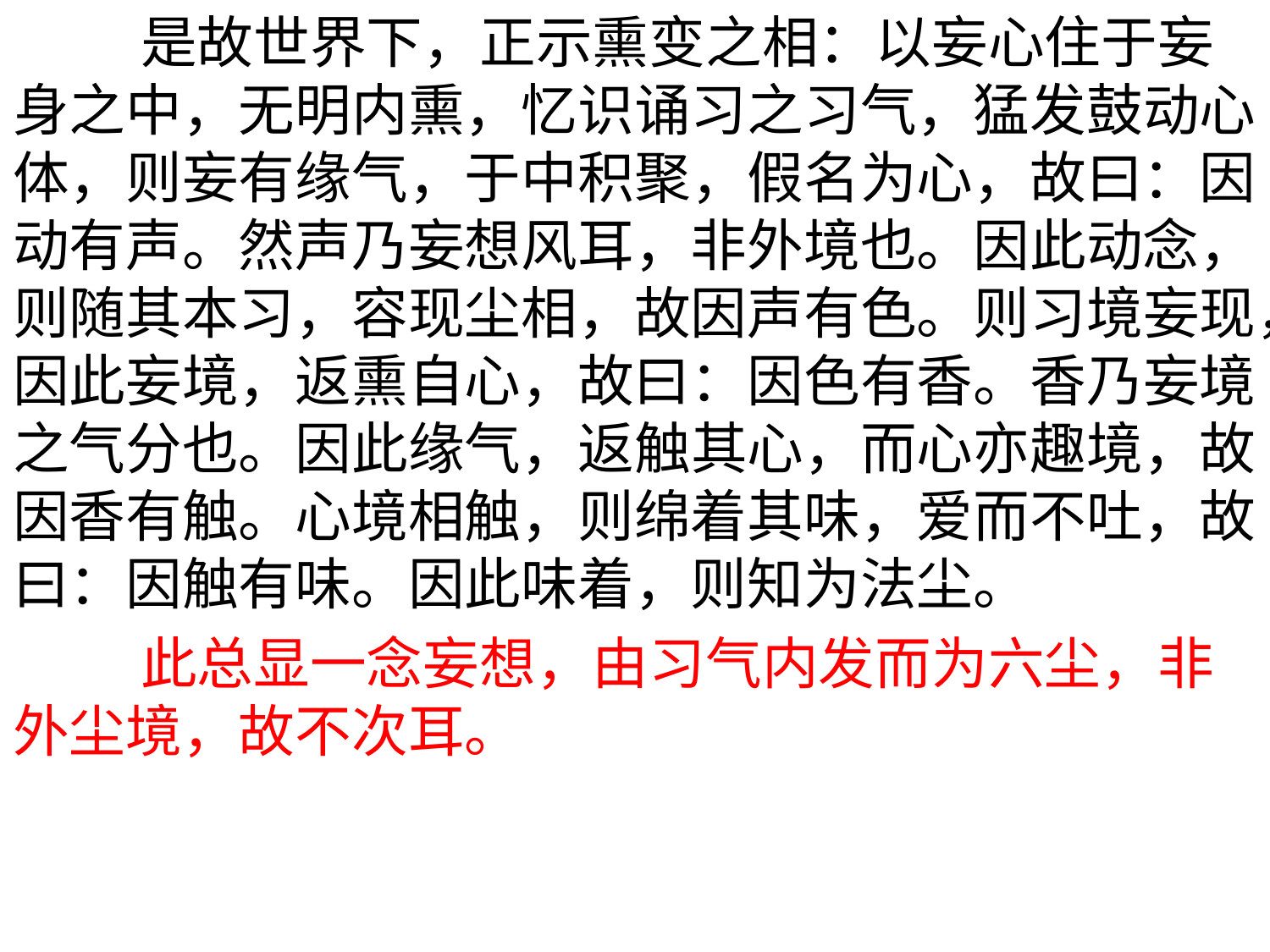

是故世界下，正示熏变之相：以妄心住于妄身之中，无明内熏，忆识诵习之习气，猛发鼓动心体，则妄有缘气，于中积聚，假名为心，故曰：因动有声。然声乃妄想风耳，非外境也。因此动念，则随其本习，容现尘相，故因声有色。则习境妄现，因此妄境，返熏自心，故曰：因色有香。香乃妄境之气分也。因此缘气，返触其心，而心亦趣境，故因香有触。心境相触，则绵着其味，爱而不吐，故曰：因触有味。因此味着，则知为法尘。
         此总显一念妄想，由习气内发而为六尘，非外尘境，故不次耳。